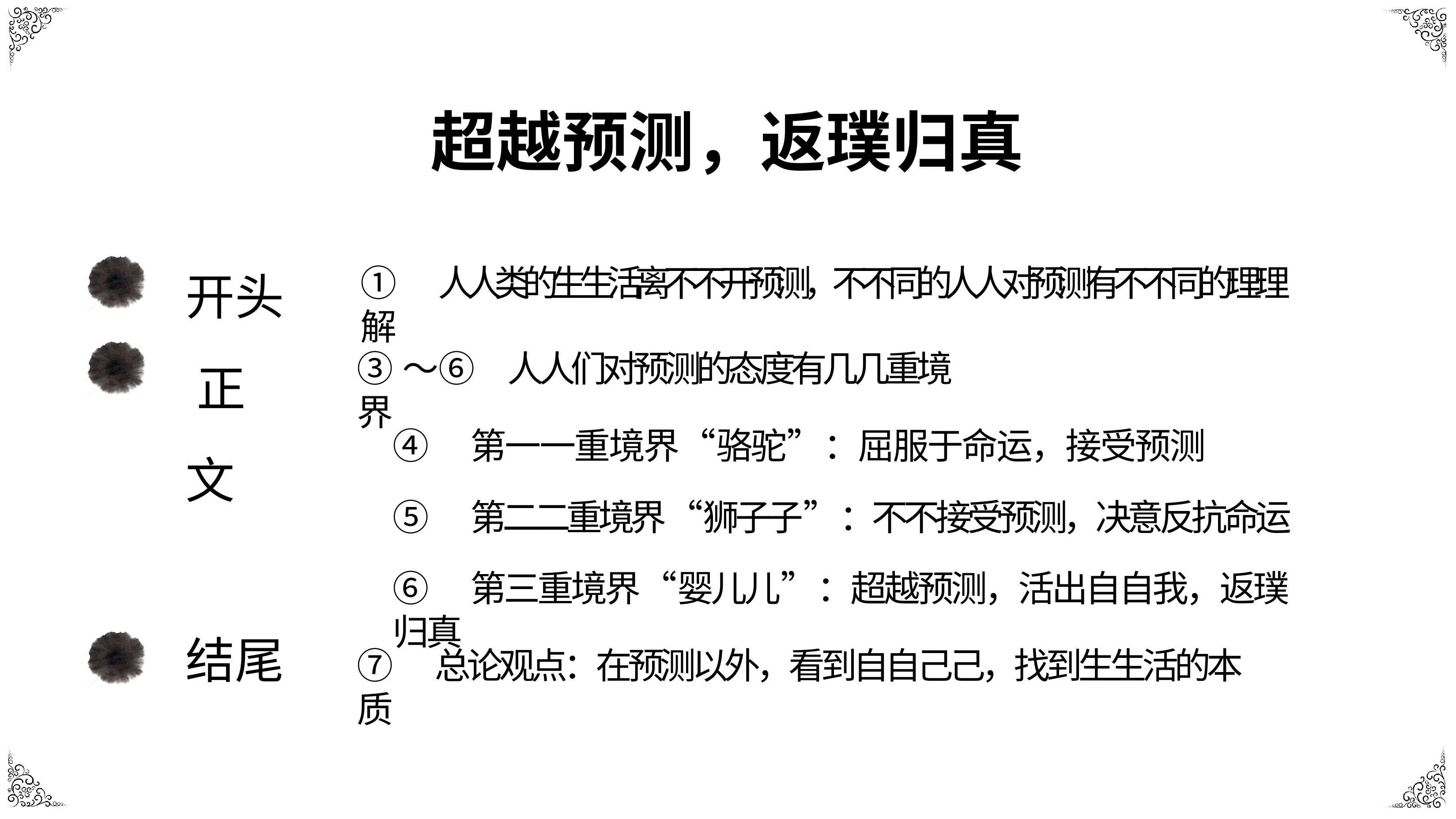

# 超越预测，返璞归真
开头  正文

①	⼈人类的⽣生活离不不开预测，不不同的⼈人对预测有不不同的理理解

③～⑥	⼈人们对预测的态度有⼏几重境界
④	第⼀一重境界“骆驼”：屈服于命运，接受预测
⑤	第⼆二重境界“狮⼦子”：不不接受预测，决意反抗命运
⑥	第三重境界“婴⼉儿”：超越预测，活出⾃自我，返璞归真

结尾
⑦	总论观点：在预测以外，看到⾃自⼰己，找到⽣生活的本质